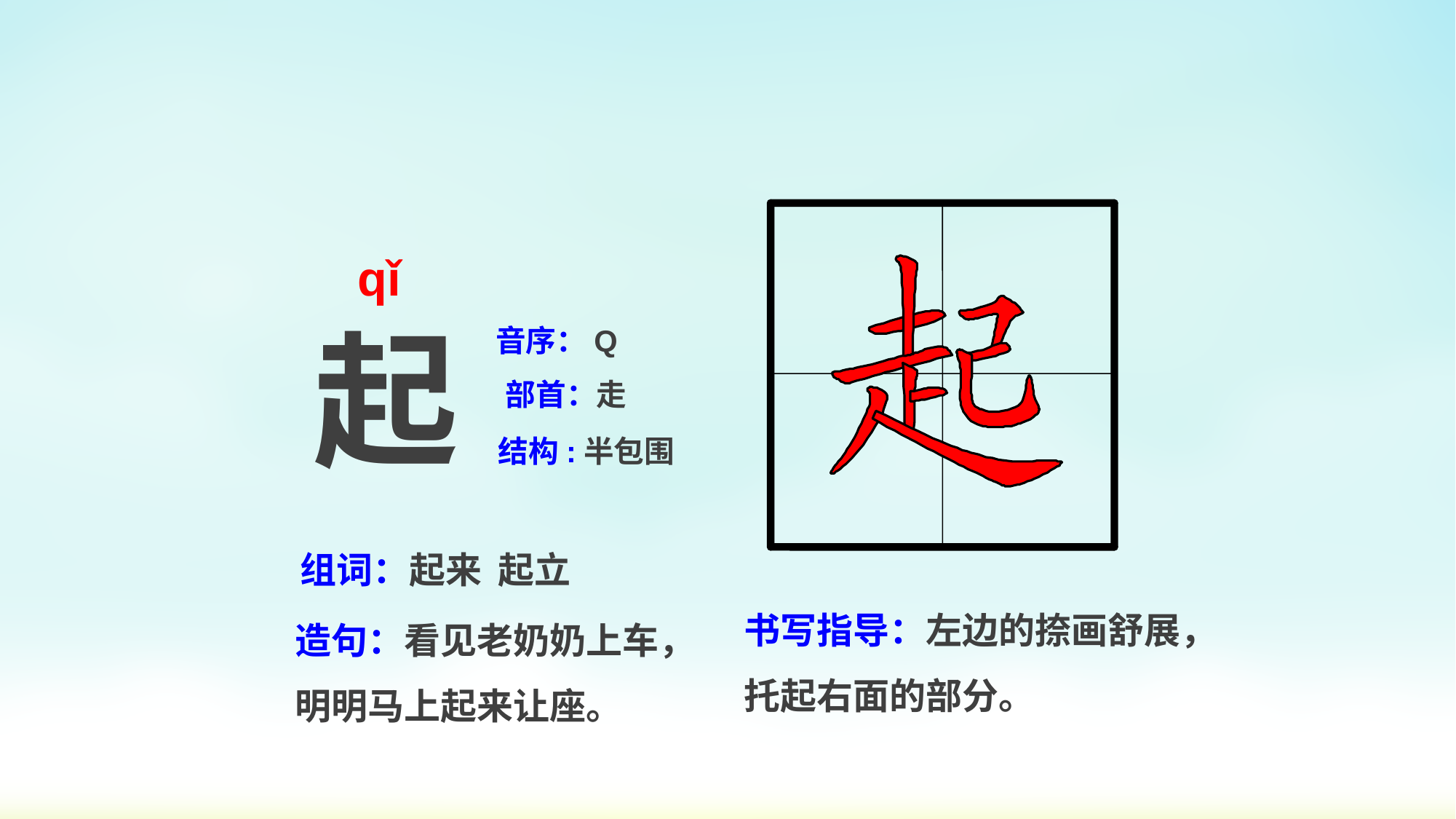

qǐ

起

音序：Q

部首：走

结构:半包围
组词：起来  起立
书写指导：左边的捺画舒展，托起右面的部分。
造句：看见老奶奶上车，明明马上起来让座。